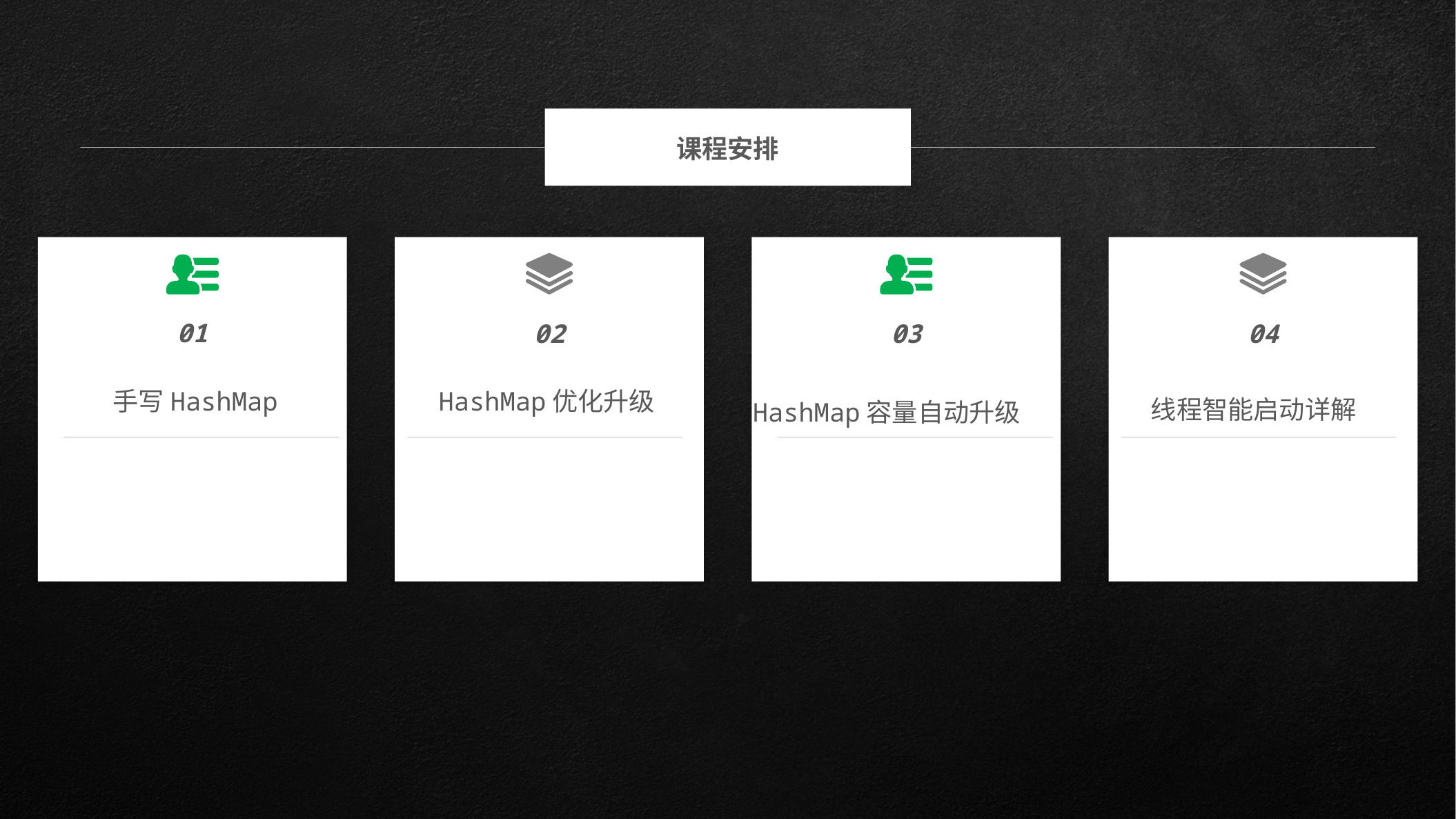

课程安排

01
手写HashMap

02
 HashMap优化升级

03
HashMap容量自动升级

04
线程智能启动详解